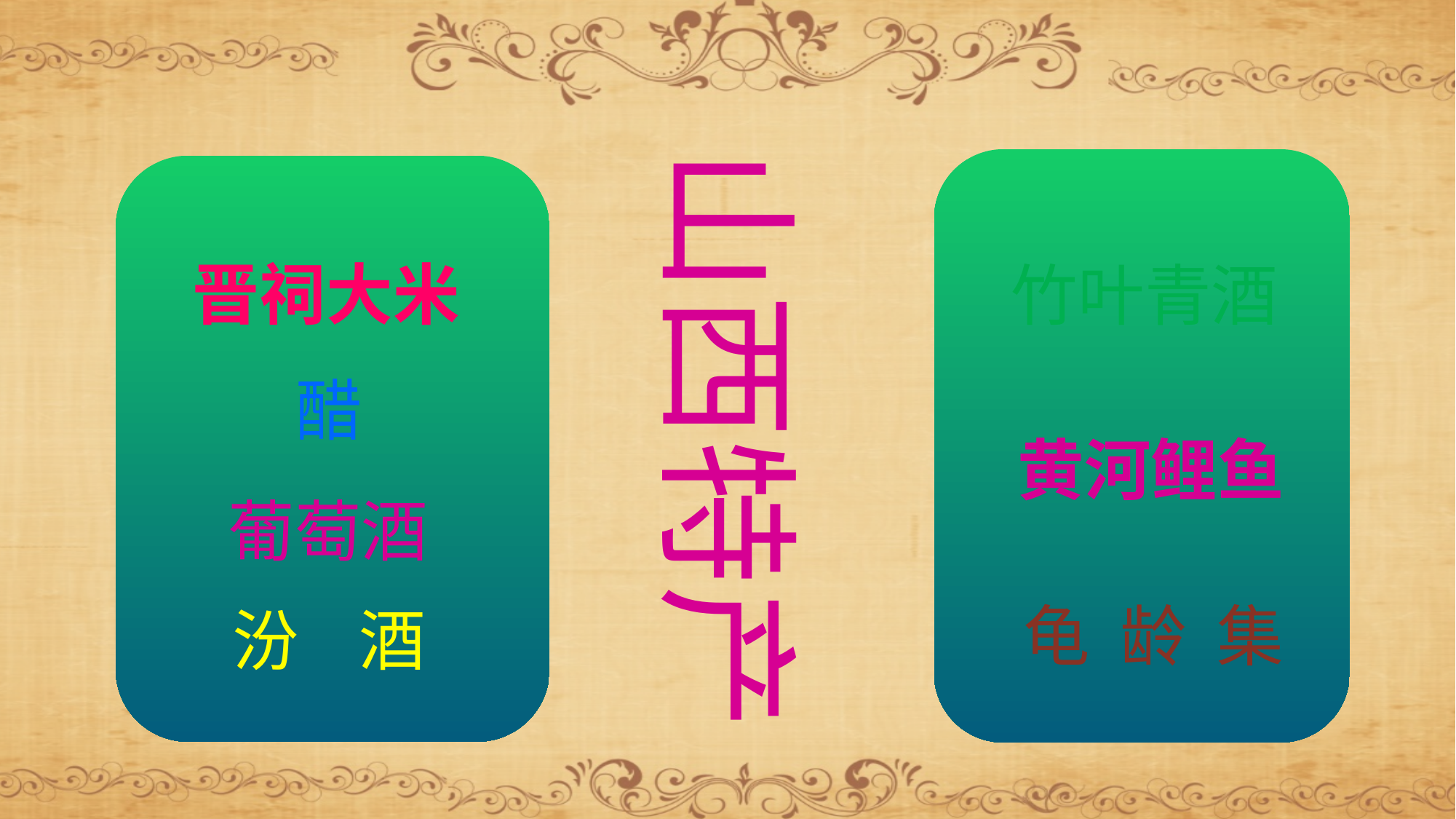

山西特产

晋祠大米
竹叶青酒
醋
黄河鲤鱼
葡萄酒
龟  龄  集
汾    酒